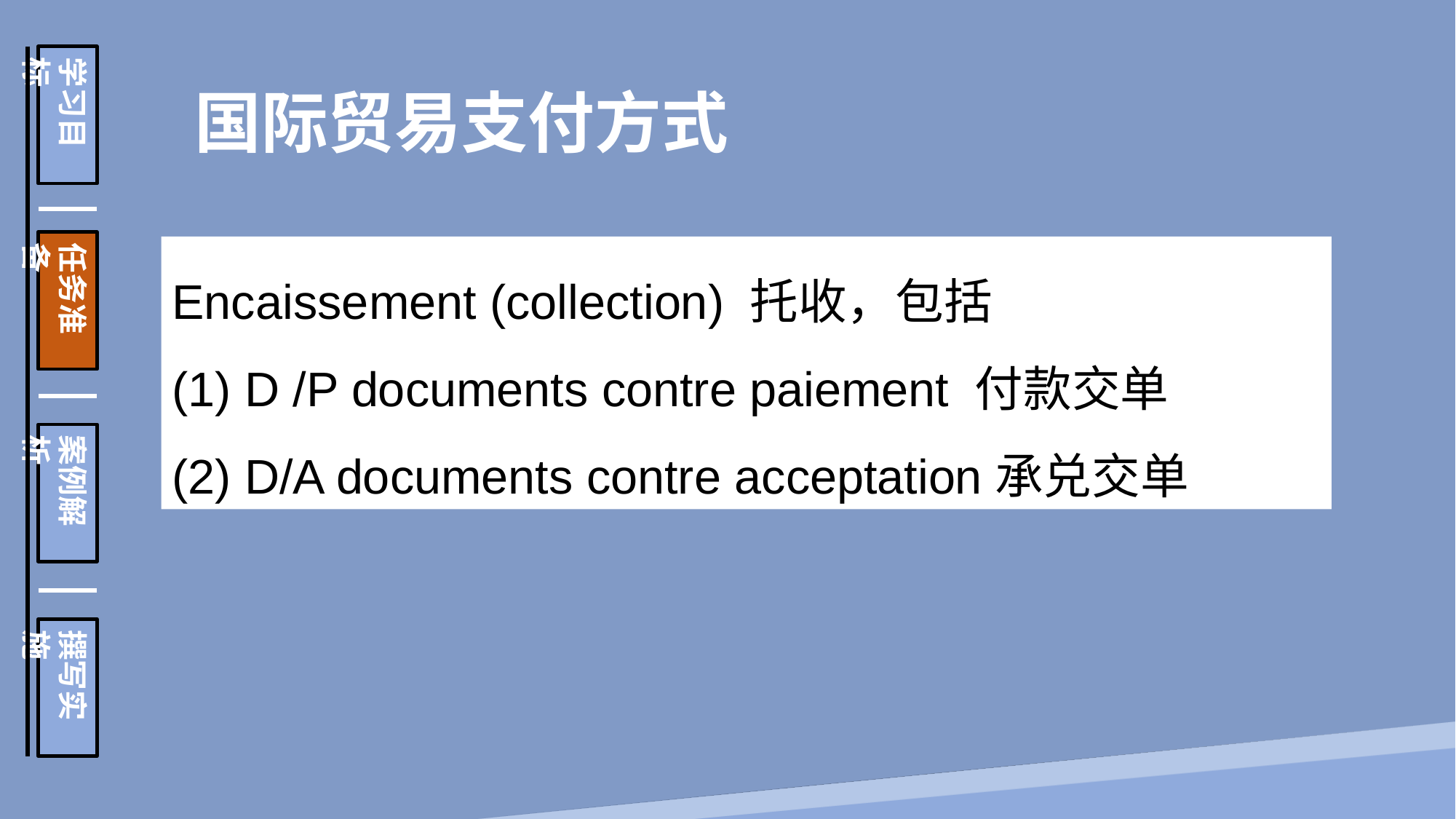

学习目标
任务准备
案例解析
撰写实施
 国际贸易支付方式

Encaissement (collection) 托收，包括
(1) D /P documents contre paiement 付款交单
(2) D/A documents contre acceptation承兑交单